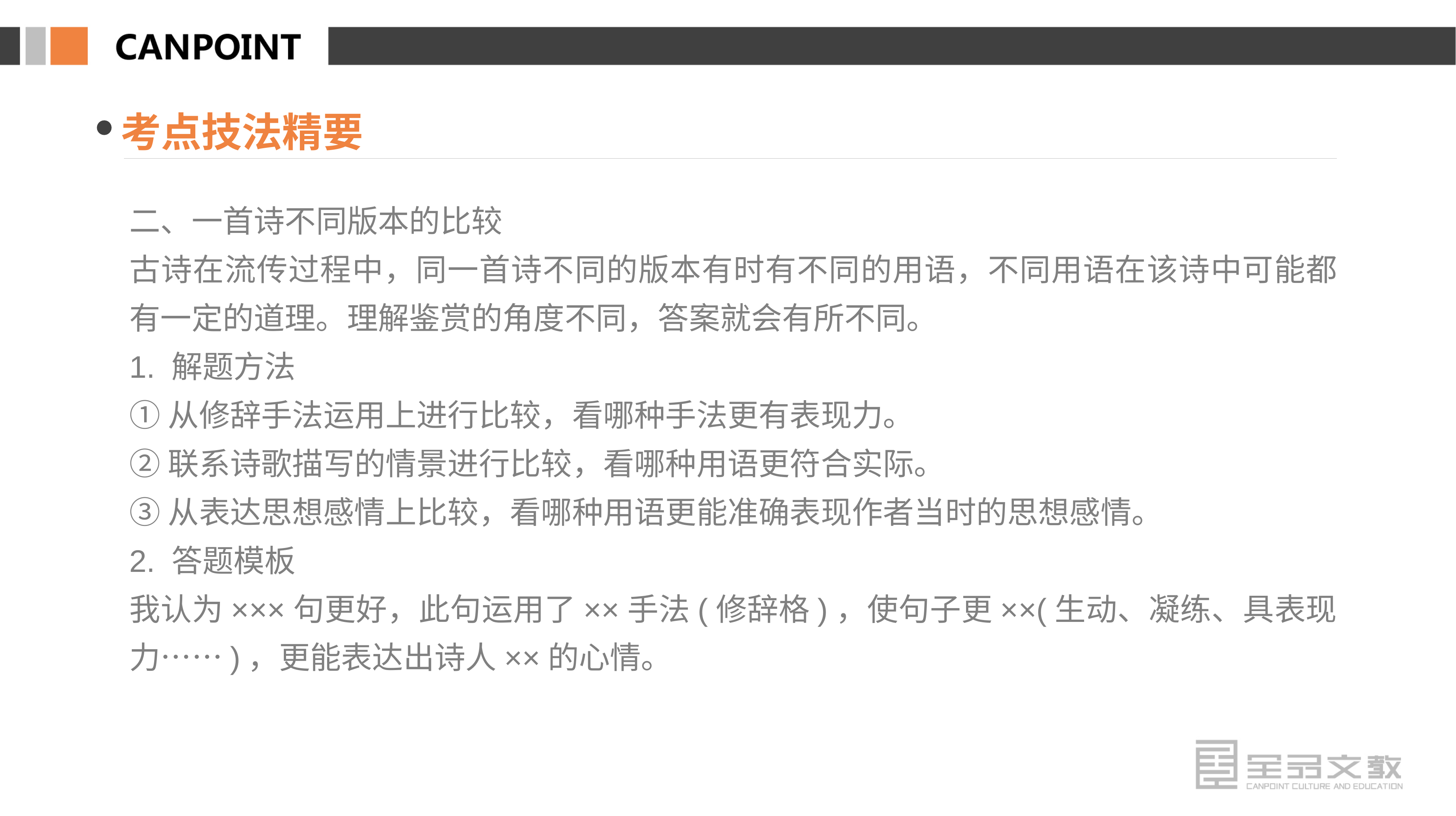

考点技法精要

二、一首诗不同版本的比较
古诗在流传过程中，同一首诗不同的版本有时有不同的用语，不同用语在该诗中可能都有一定的道理。理解鉴赏的角度不同，答案就会有所不同。
1. 解题方法
①从修辞手法运用上进行比较，看哪种手法更有表现力。
②联系诗歌描写的情景进行比较，看哪种用语更符合实际。
③从表达思想感情上比较，看哪种用语更能准确表现作者当时的思想感情。
2. 答题模板
我认为×××句更好，此句运用了××手法(修辞格)，使句子更××(生动、凝练、具表现力……)，更能表达出诗人××的心情。